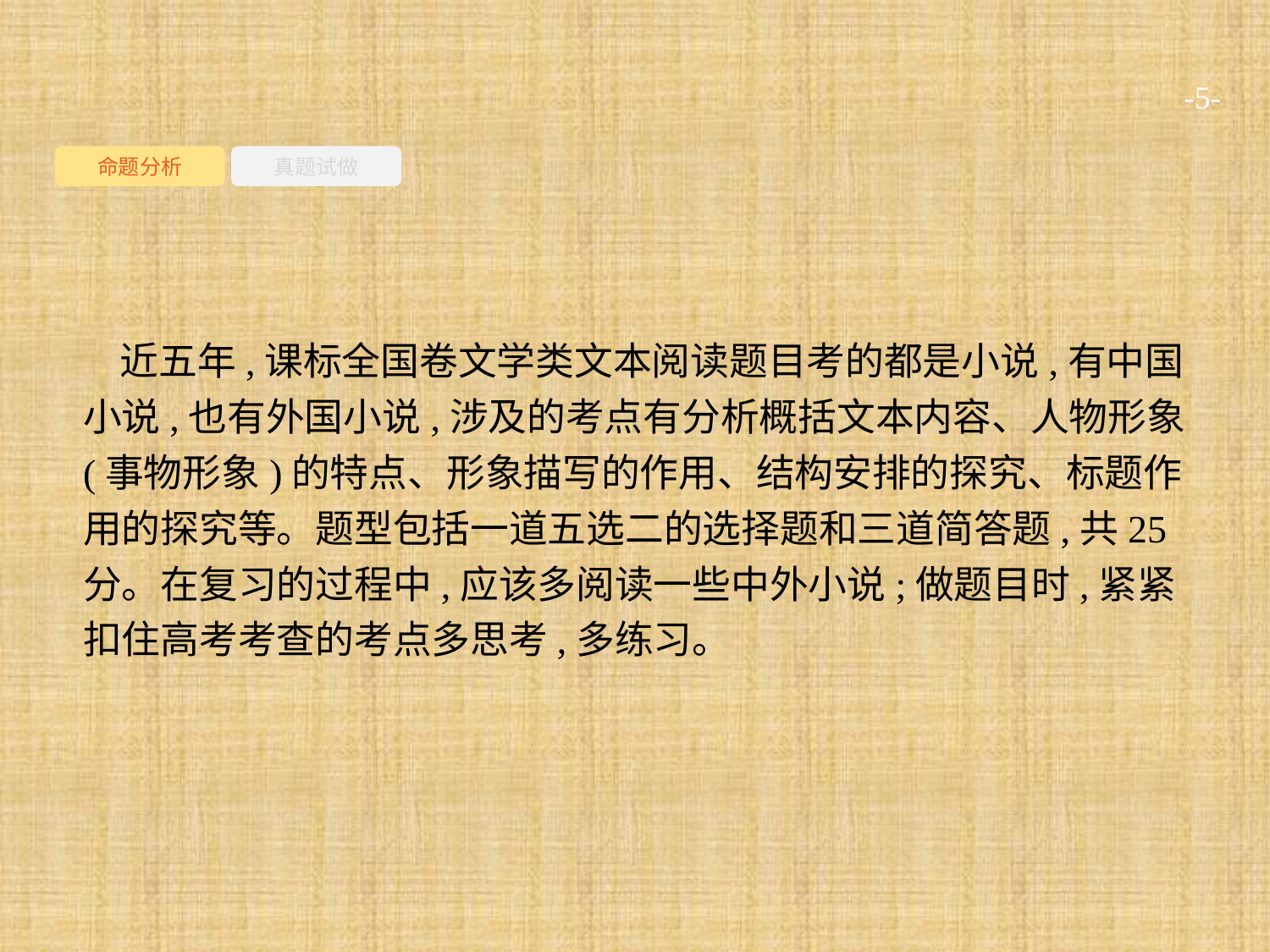

-5-
命题分析
真题试做
近五年,课标全国卷文学类文本阅读题目考的都是小说,有中国小说,也有外国小说,涉及的考点有分析概括文本内容、人物形象(事物形象)的特点、形象描写的作用、结构安排的探究、标题作用的探究等。题型包括一道五选二的选择题和三道简答题,共25分。在复习的过程中,应该多阅读一些中外小说;做题目时,紧紧扣住高考考查的考点多思考,多练习。